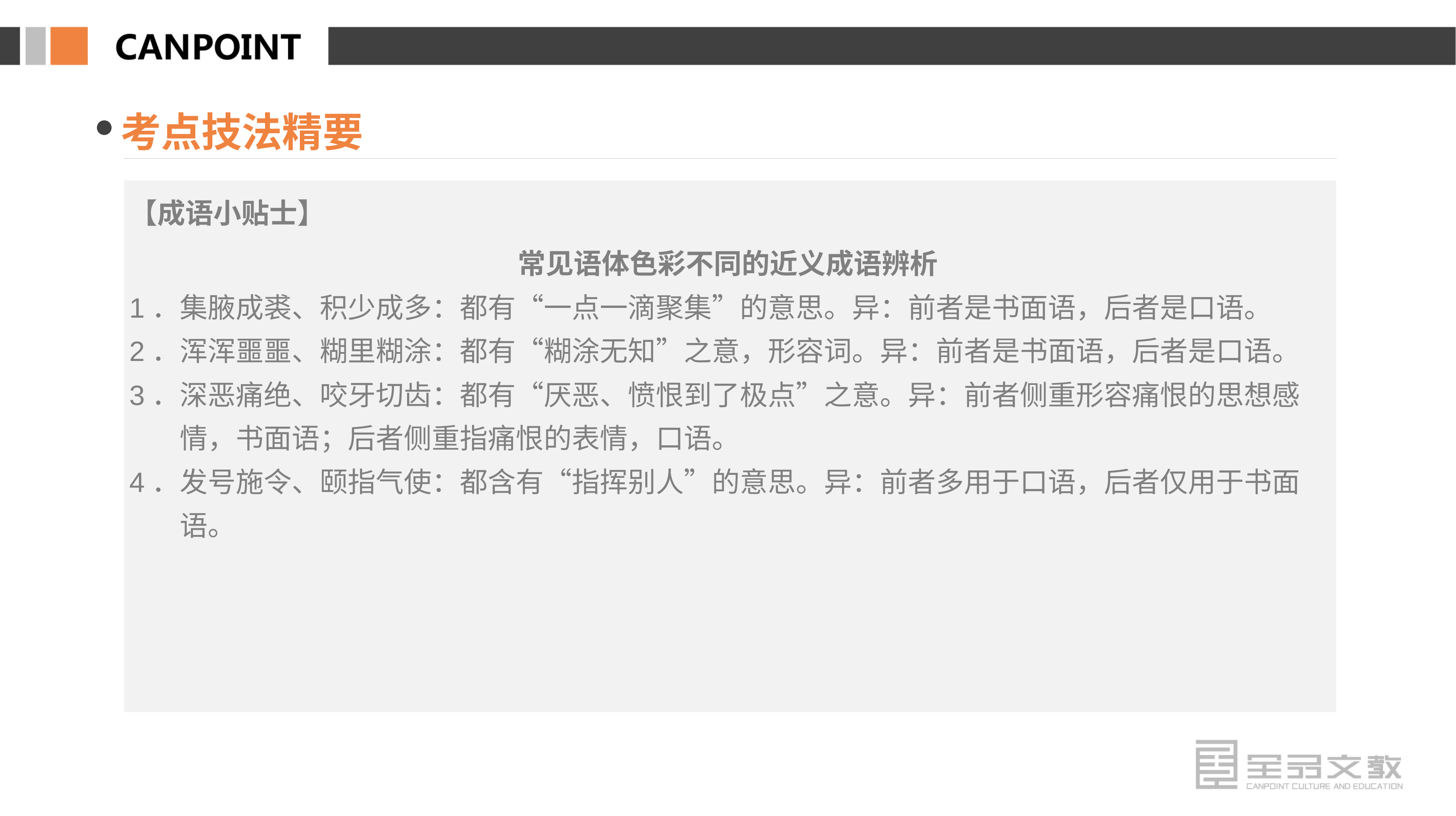

考点技法精要

【成语小贴士】
常见语体色彩不同的近义成语辨析
1．集腋成裘、积少成多：都有“一点一滴聚集”的意思。异：前者是书面语，后者是口语。
2．浑浑噩噩、糊里糊涂：都有“糊涂无知”之意，形容词。异：前者是书面语，后者是口语。
3．深恶痛绝、咬牙切齿：都有“厌恶、愤恨到了极点”之意。异：前者侧重形容痛恨的思想感情，书面语；后者侧重指痛恨的表情，口语。
4．发号施令、颐指气使：都含有“指挥别人”的意思。异：前者多用于口语，后者仅用于书面语。